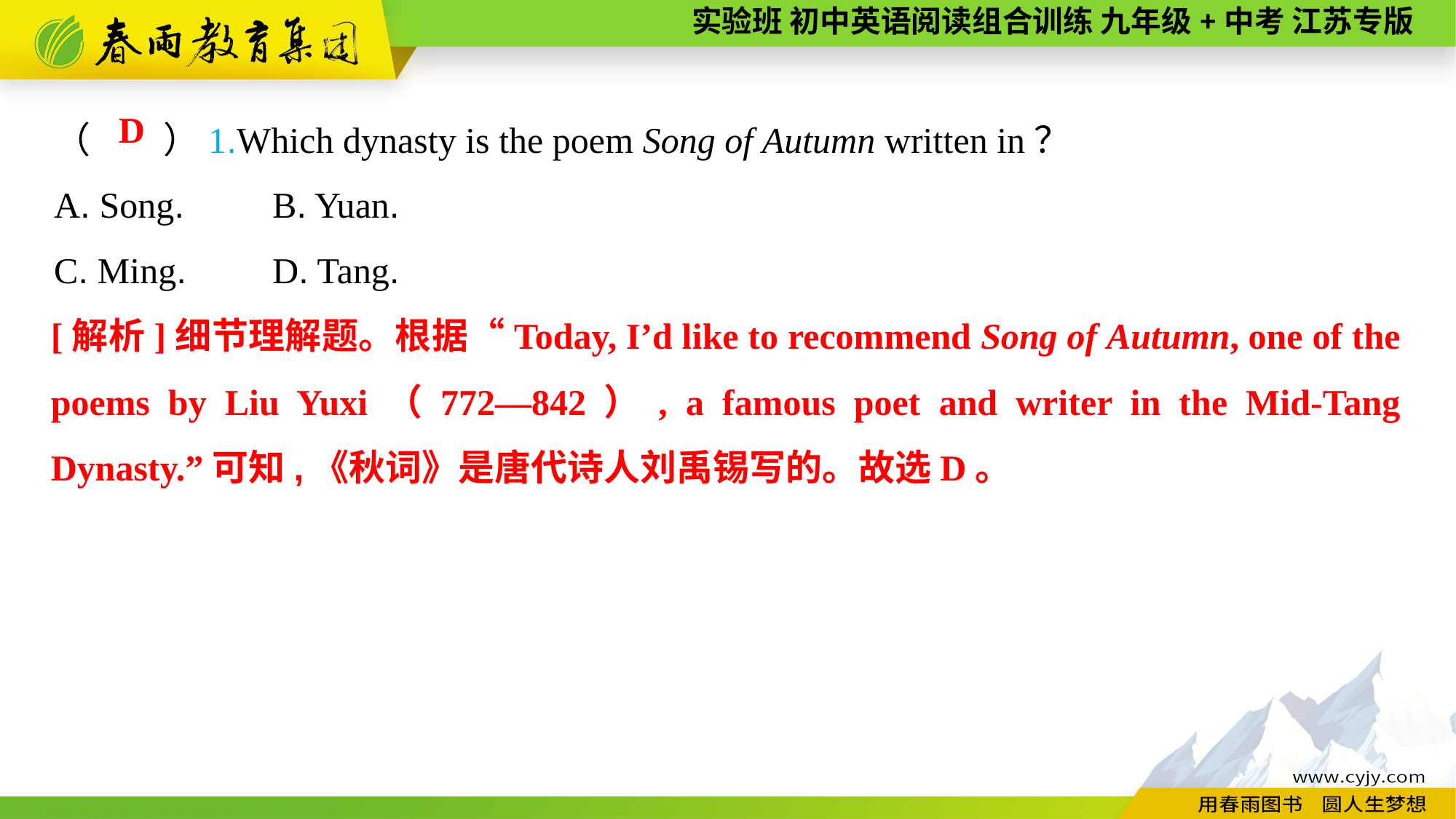

（　　）1.Which dynasty is the poem Song of Autumn written in？
A. Song.	B. Yuan.
C. Ming.	D. Tang.
D
[解析]细节理解题。根据“Today, I’d like to recommend Song of Autumn, one of the poems by Liu Yuxi（772—842）, a famous poet and writer in the Mid-Tang Dynasty.”可知,《秋词》是唐代诗人刘禹锡写的。故选D。